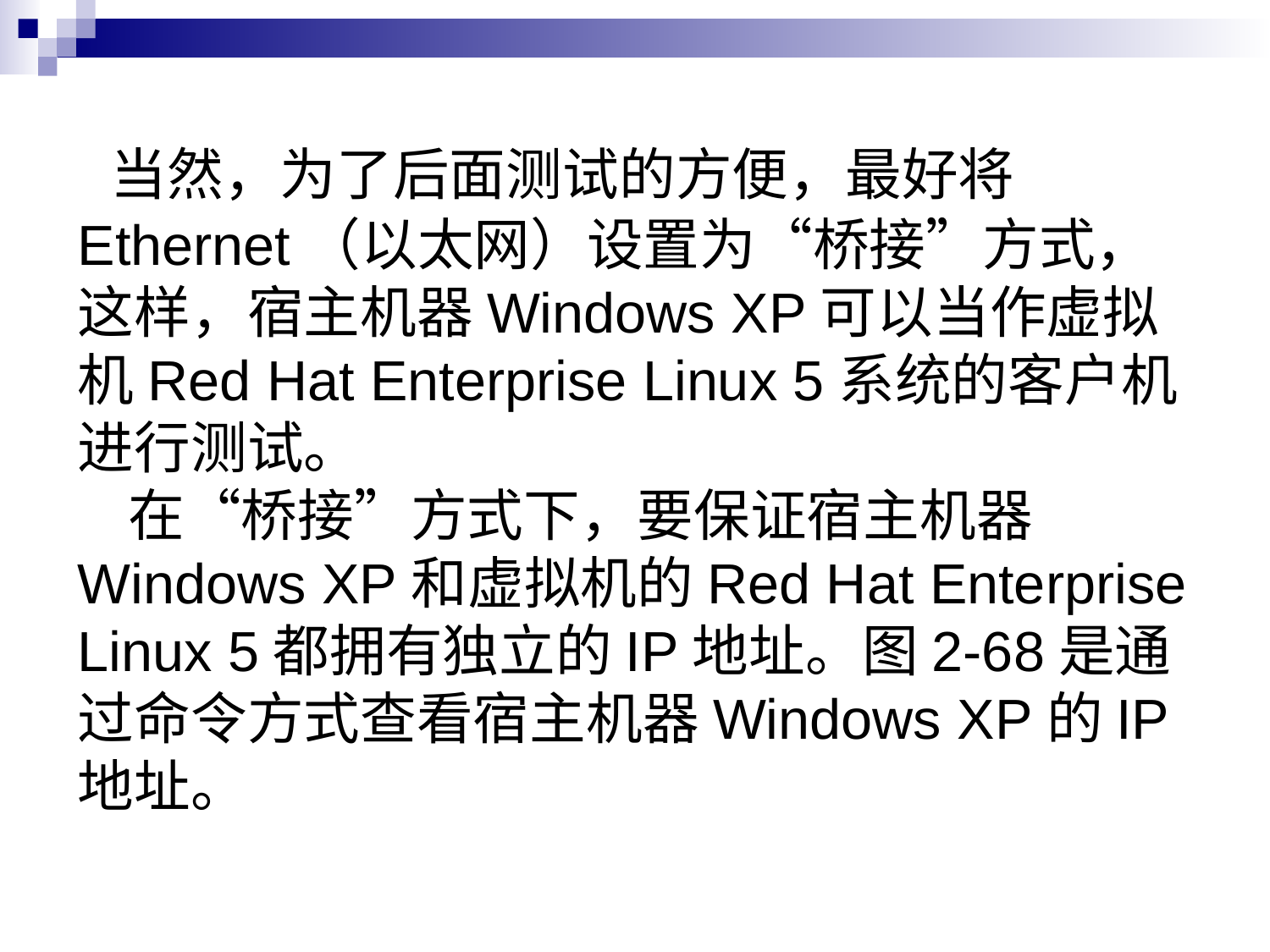

# 当然，为了后面测试的方便，最好将Ethernet（以太网）设置为“桥接”方式，这样，宿主机器Windows XP可以当作虚拟机Red Hat Enterprise Linux 5系统的客户机进行测试。 在“桥接”方式下，要保证宿主机器Windows XP和虚拟机的Red Hat Enterprise Linux 5都拥有独立的IP地址。图2-68是通过命令方式查看宿主机器Windows XP的IP地址。